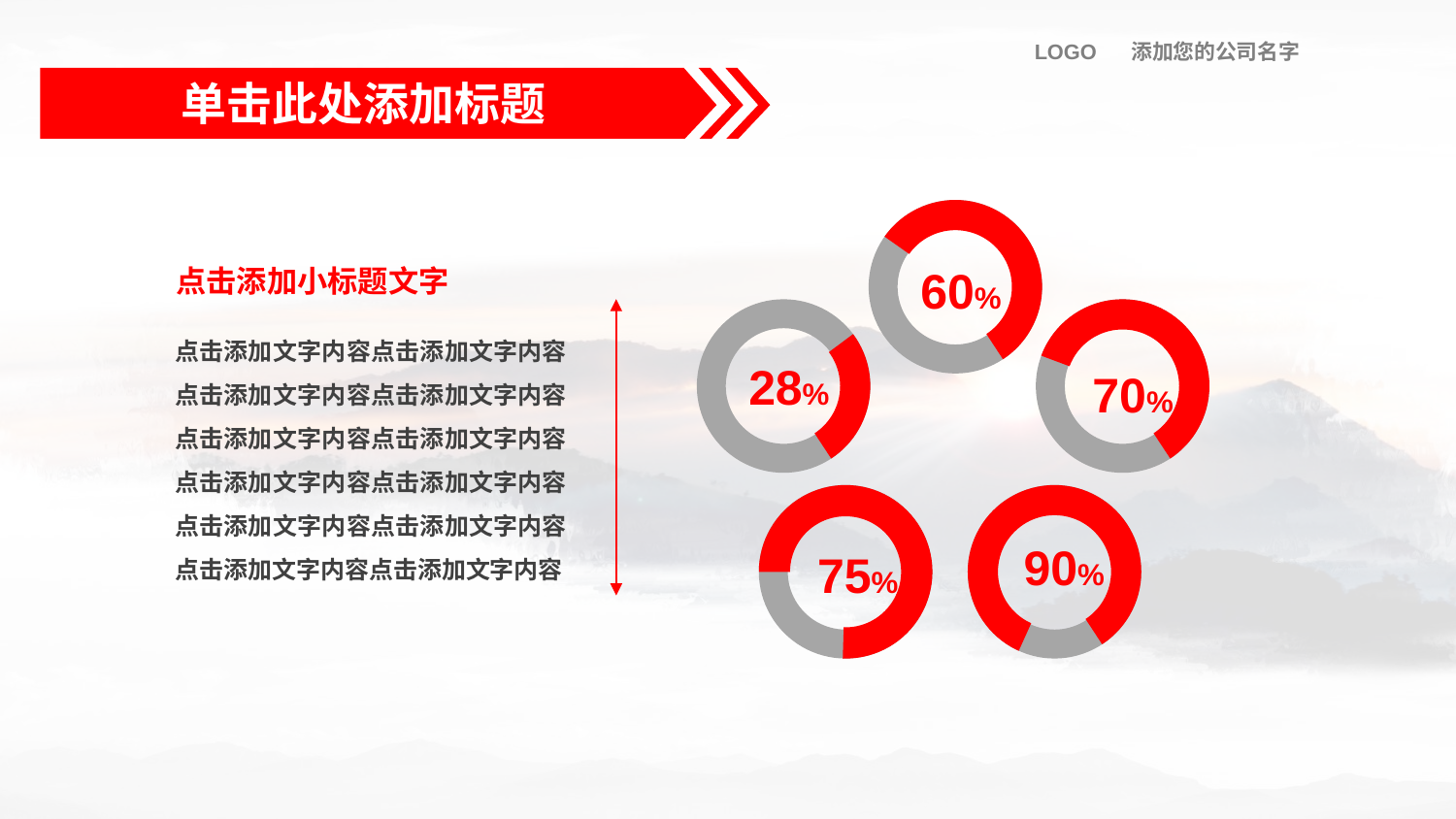

LOGO     添加您的公司名字

单击此处添加标题

60%
点击添加小标题文字

28%

70%
点击添加文字内容点击添加文字内容点击添加文字内容点击添加文字内容点击添加文字内容点击添加文字内容点击添加文字内容点击添加文字内容点击添加文字内容点击添加文字内容点击添加文字内容点击添加文字内容

75%

90%